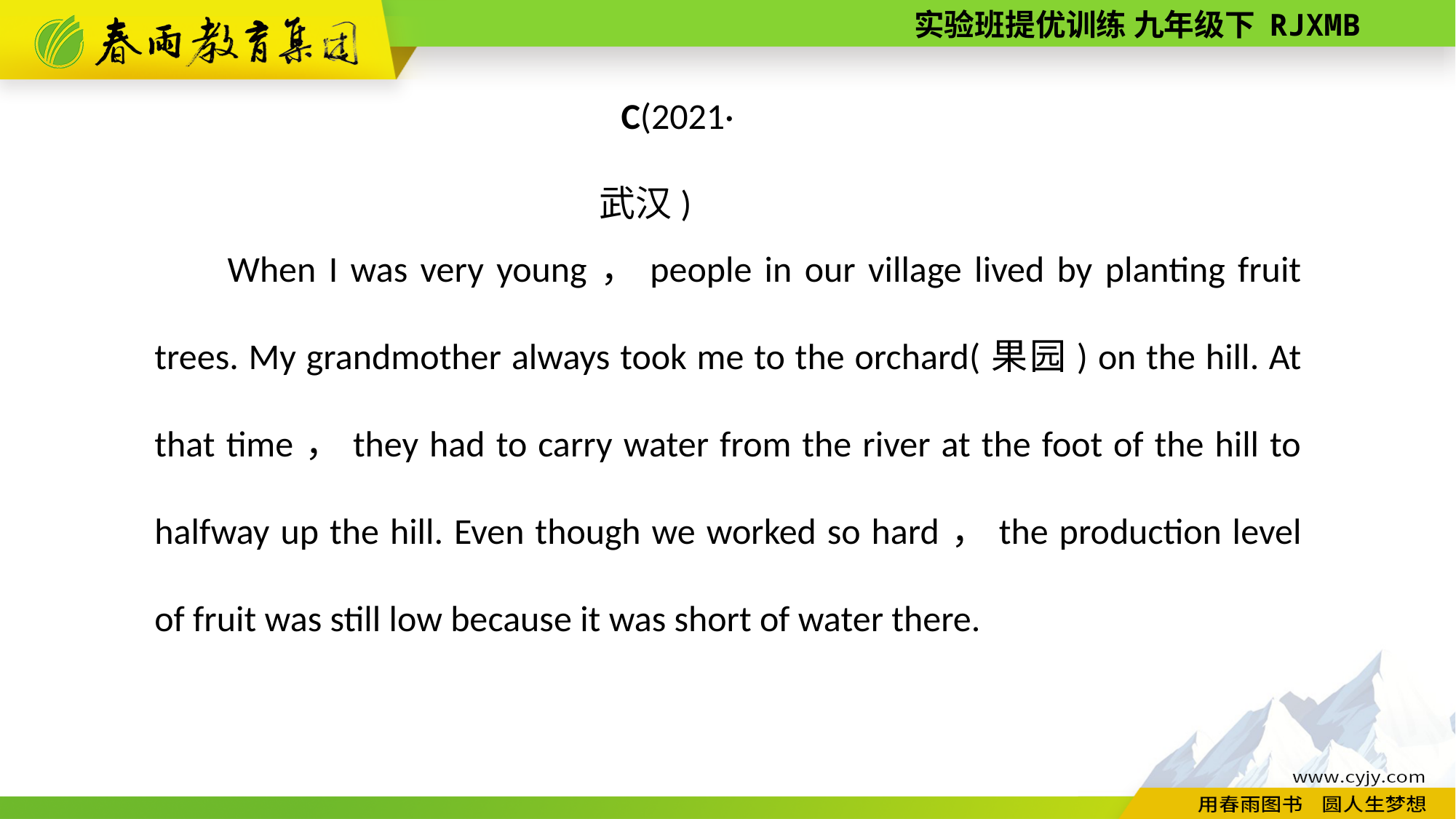

C(2021·武汉)
When I was very young，people in our village lived by planting fruit trees. My grandmother always took me to the orchard(果园) on the hill. At that time，they had to carry water from the river at the foot of the hill to halfway up the hill. Even though we worked so hard，the production level of fruit was still low because it was short of water there.